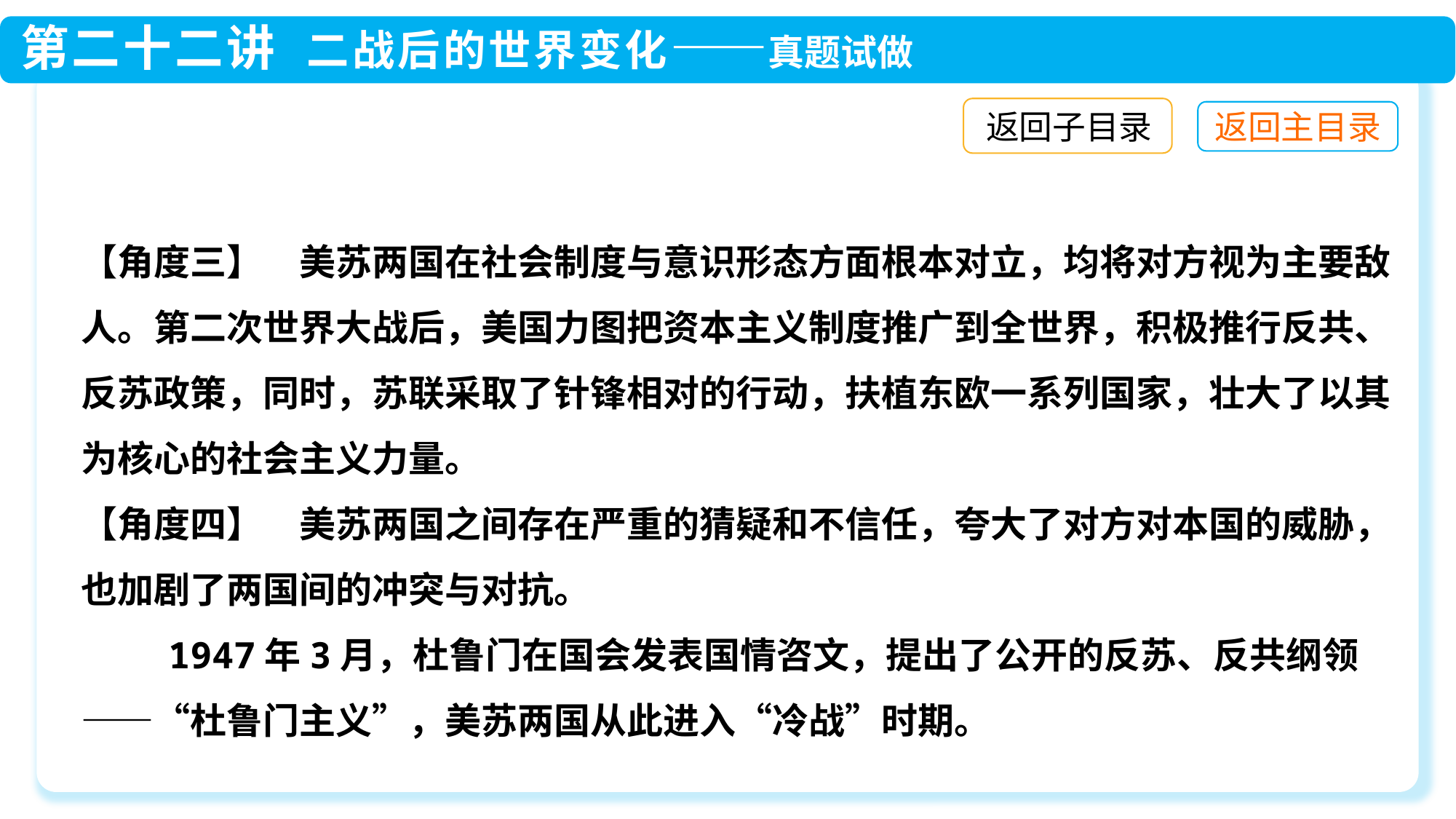

返回子目录
【角度三】　美苏两国在社会制度与意识形态方面根本对立，均将对方视为主要敌人。第二次世界大战后，美国力图把资本主义制度推广到全世界，积极推行反共、反苏政策，同时，苏联采取了针锋相对的行动，扶植东欧一系列国家，壮大了以其为核心的社会主义力量。
【角度四】　美苏两国之间存在严重的猜疑和不信任，夸大了对方对本国的威胁，也加剧了两国间的冲突与对抗。
    1947年3月，杜鲁门在国会发表国情咨文，提出了公开的反苏、反共纲领——“杜鲁门主义”，美苏两国从此进入“冷战”时期。